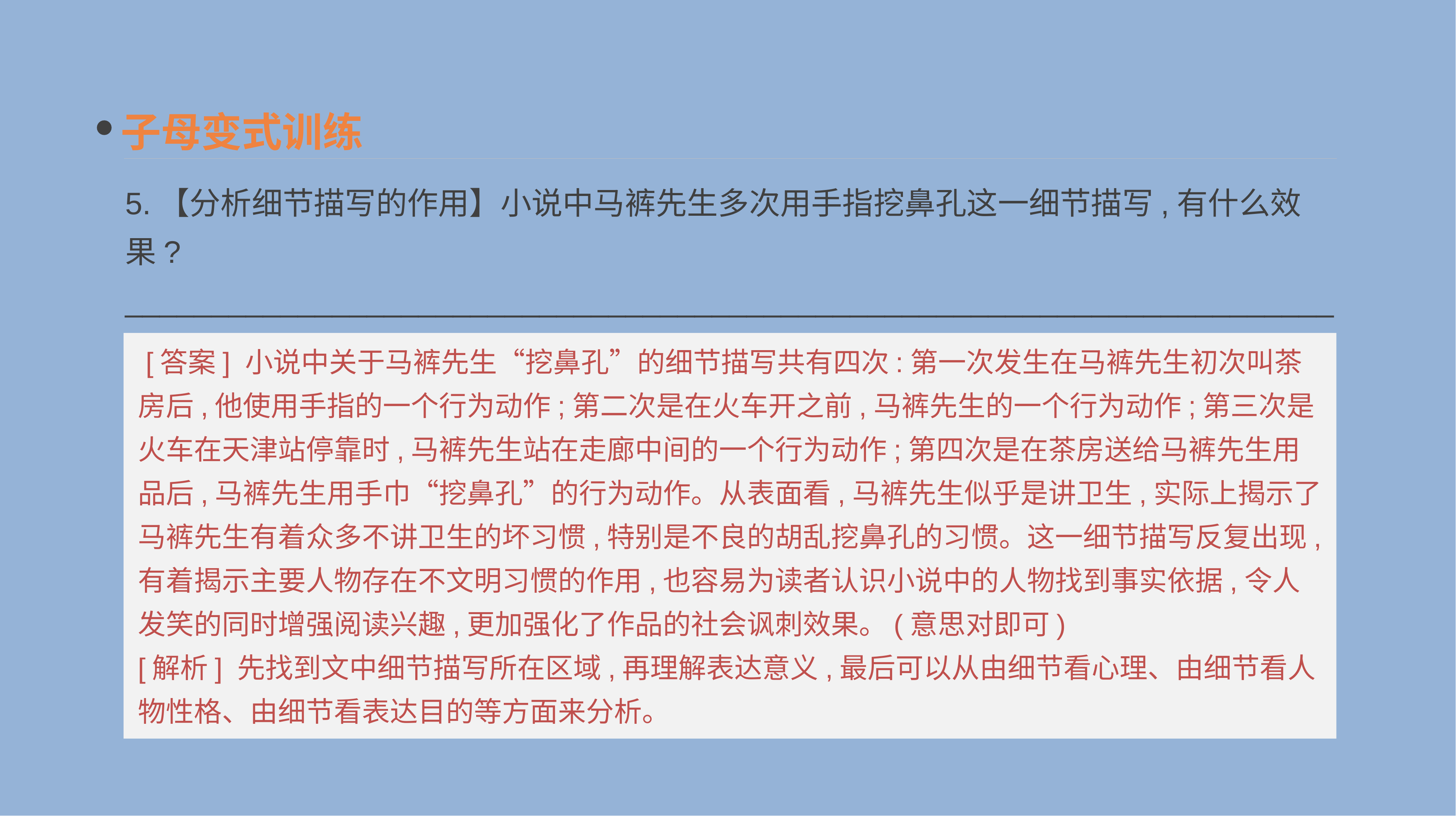

子母变式训练

5.【分析细节描写的作用】小说中马裤先生多次用手指挖鼻孔这一细节描写,有什么效果?
____________________________________________________________________________________________________________________________________________________________________________
 [答案] 小说中关于马裤先生“挖鼻孔”的细节描写共有四次:第一次发生在马裤先生初次叫茶房后,他使用手指的一个行为动作;第二次是在火车开之前,马裤先生的一个行为动作;第三次是火车在天津站停靠时,马裤先生站在走廊中间的一个行为动作;第四次是在茶房送给马裤先生用品后,马裤先生用手巾“挖鼻孔”的行为动作。从表面看,马裤先生似乎是讲卫生,实际上揭示了马裤先生有着众多不讲卫生的坏习惯,特别是不良的胡乱挖鼻孔的习惯。这一细节描写反复出现,有着揭示主要人物存在不文明习惯的作用,也容易为读者认识小说中的人物找到事实依据,令人发笑的同时增强阅读兴趣,更加强化了作品的社会讽刺效果。(意思对即可)
[解析] 先找到文中细节描写所在区域,再理解表达意义,最后可以从由细节看心理、由细节看人物性格、由细节看表达目的等方面来分析。